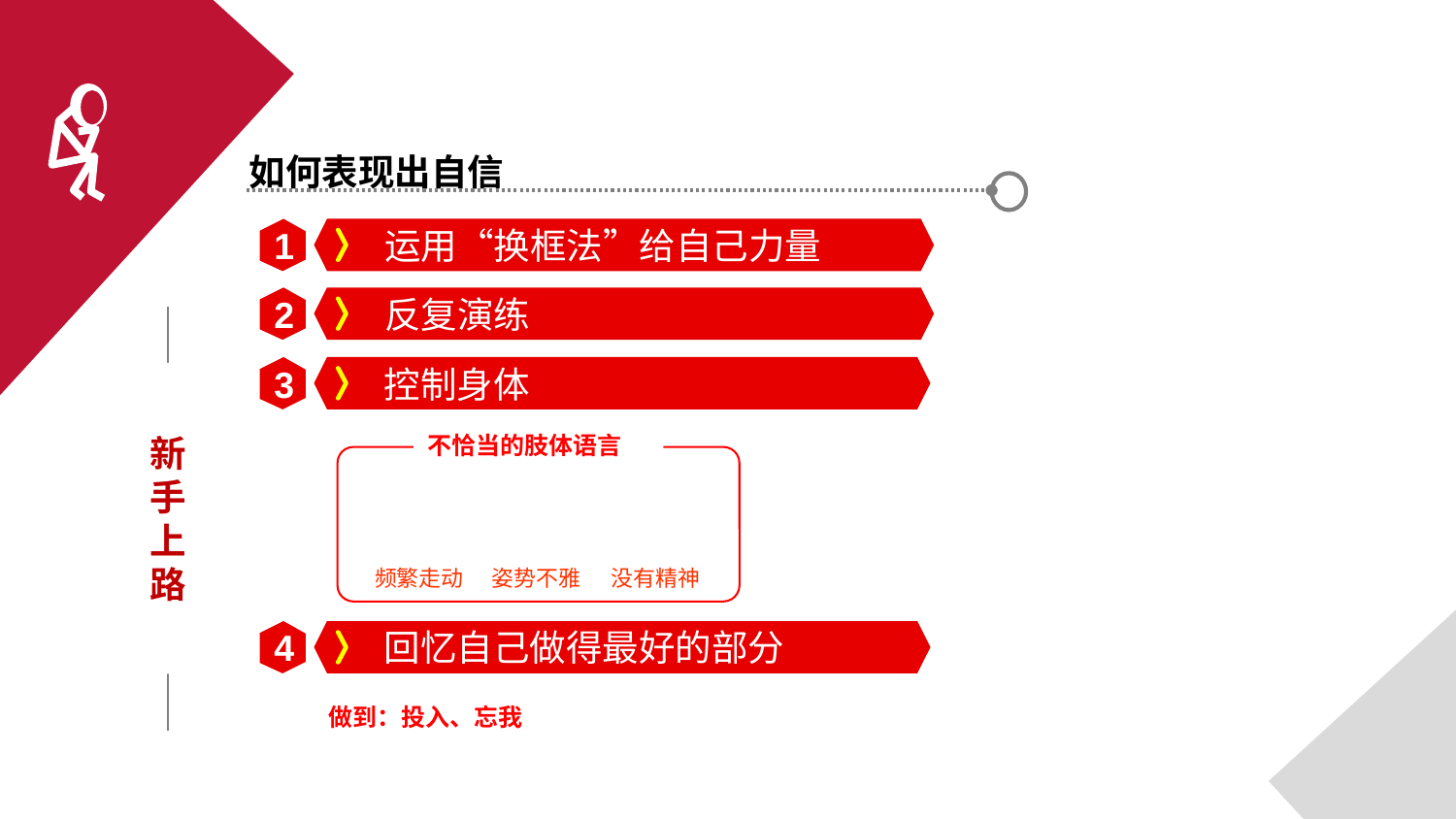

如何表现出自信

1
运用“换框法”给自己力量

2
反复演练

3
控制身体
新手上路

不恰当的肢体语言

频繁走动
姿势不雅
没有精神

4
回忆自己做得最好的部分

做到：投入、忘我
7